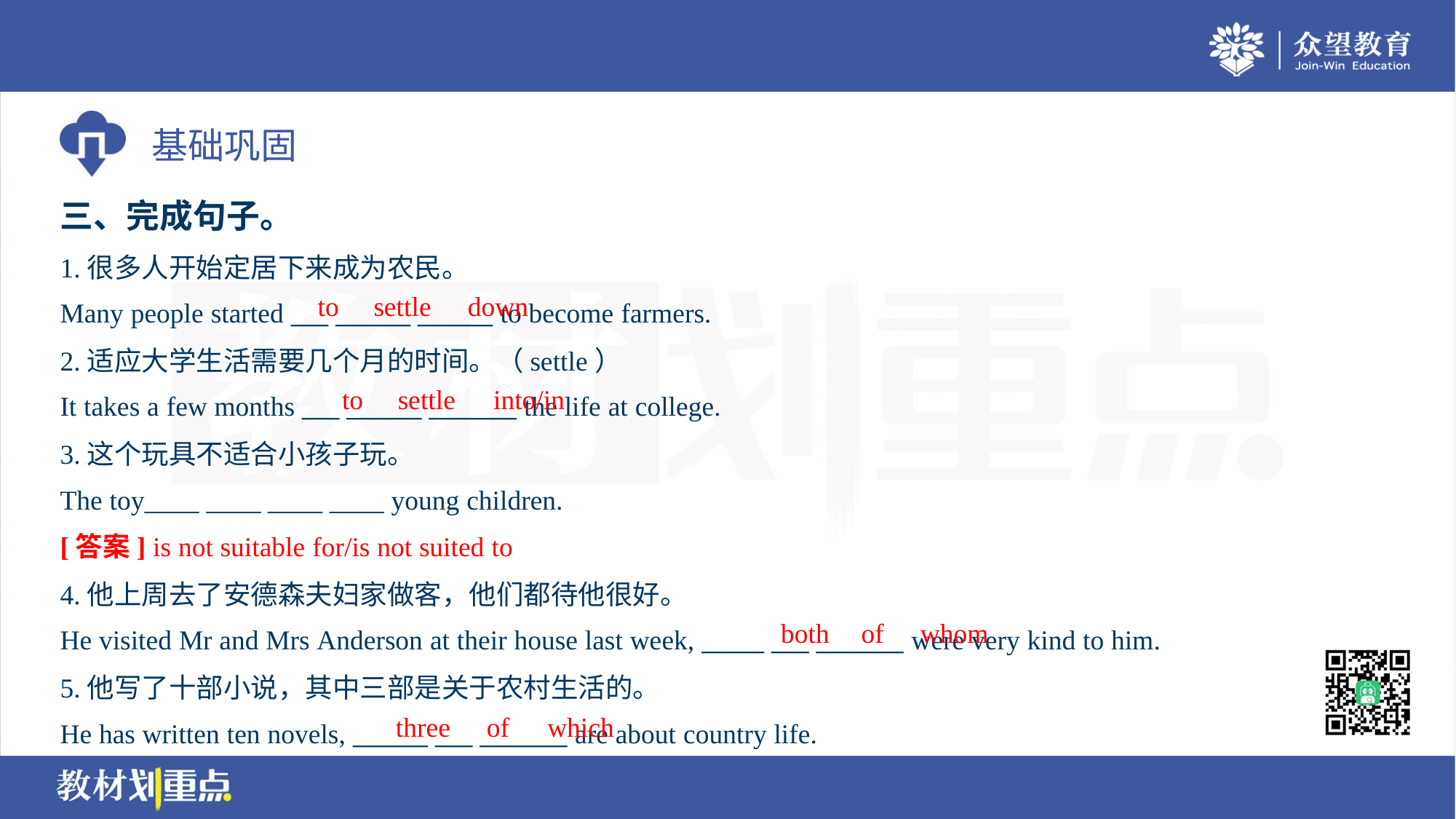

三、完成句子。
1.很多人开始定居下来成为农民。
Many people started ___ ______ ______ to become farmers.
to
settle
down
2.适应大学生活需要几个月的时间。（settle）
It takes a few months ___ ______ _______ the life at college.
to
settle
into/in
3.这个玩具不适合小孩子玩。
The toy____ ____ ____ ____ young children.
[答案] is not suitable for/is not suited to
4.他上周去了安德森夫妇家做客，他们都待他很好。
He visited Mr and Mrs Anderson at their house last week, _____ ___ _______ were very kind to him.
both
of
whom
5.他写了十部小说，其中三部是关于农村生活的。
He has written ten novels, ______ ___ _______ are about country life.
three
of
which